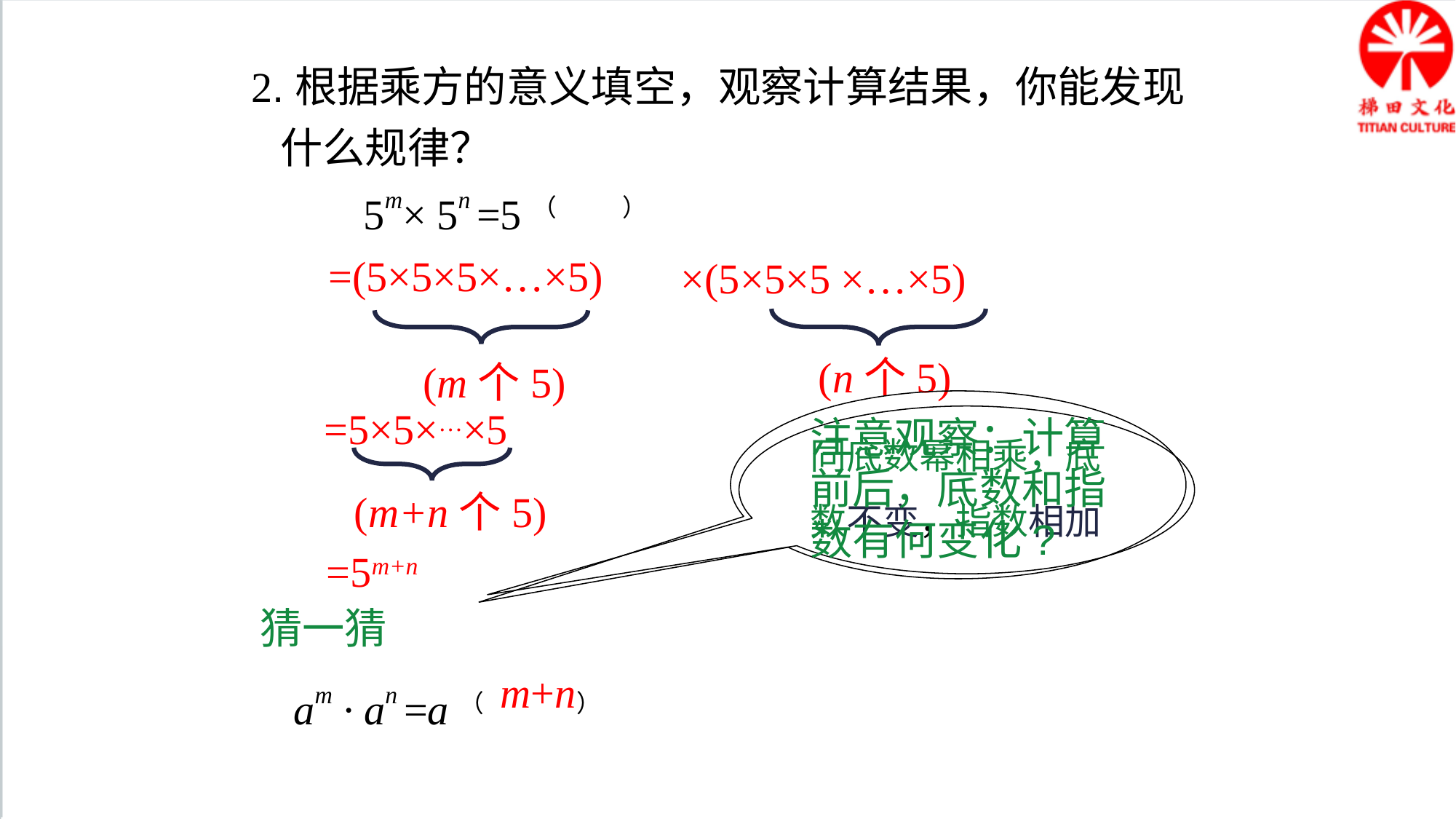

2.根据乘方的意义填空，观察计算结果，你能发现
  什么规律？
         5m× 5n =5（            ）

=(5×5×5×…×5)
×(5×5×5 ×…×5)
(n个5)
(m个5)

注意观察：计算前后，底数和指数有何变化?
=5×5×…×5
同底数幂相乘，底数不变，指数相加

(m+n个5)
=5m+n
猜一猜
m+n
    am · an =a（                 ）